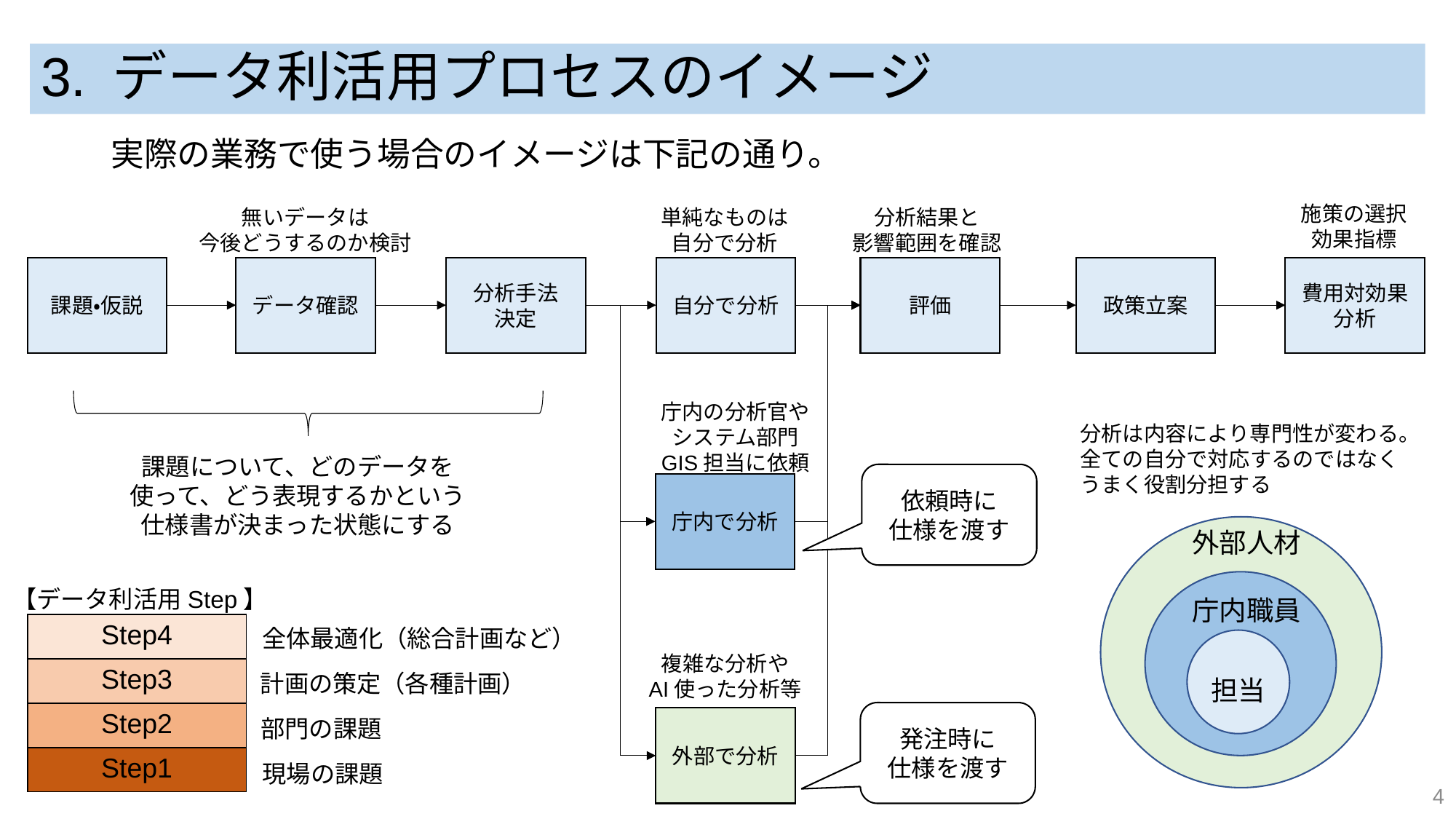

# 3. データ利活用プロセスのイメージ
実際の業務で使う場合のイメージは下記の通り。

施策の選択
効果指標
無いデータは
今後どうするのか検討
単純なものは
自分で分析
分析結果と
影響範囲を確認
課題・仮説
データ確認
分析手法
決定
自分で分析
評価
政策立案
費用対効果分析
庁内の分析官や
システム部門
GIS担当に依頼
分析は内容により専門性が変わる。
全ての自分で対応するのではなく
うまく役割分担する
課題について、どのデータを
使って、どう表現するかという
仕様書が決まった状態にする
依頼時に
仕様を渡す
庁内で分析

外部人材

【データ利活用Step】
庁内職員
| Step4 |
| --- |
| Step3 |
| Step2 |
| Step1 |
全体最適化（総合計画など）

複雑な分析や
AI使った分析等
計画の策定（各種計画）
担当
発注時に
仕様を渡す
外部で分析
部門の課題
現場の課題
4